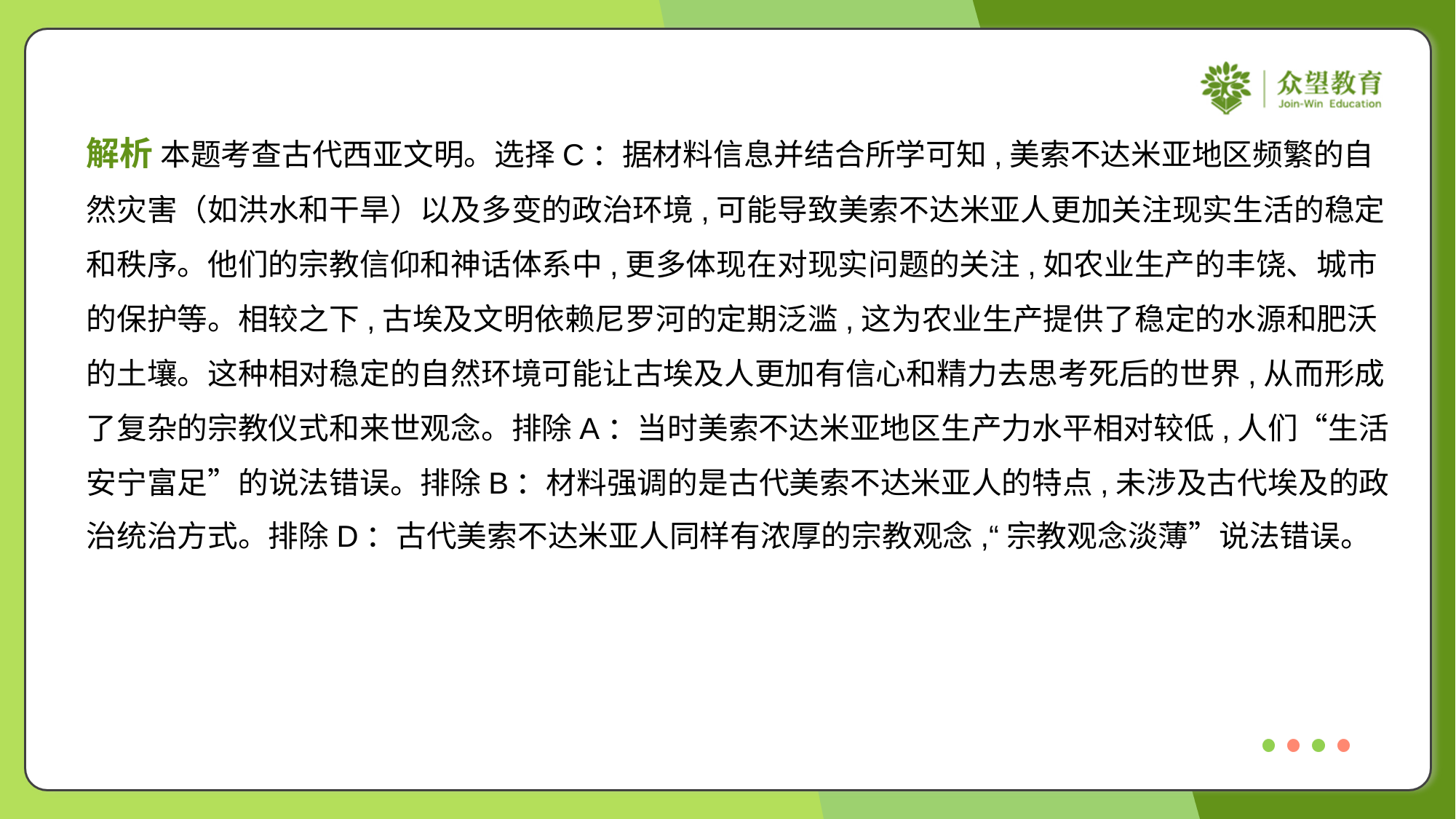

解析 本题考查古代西亚文明。选择C：据材料信息并结合所学可知,美索不达米亚地区频繁的自
然灾害（如洪水和干旱）以及多变的政治环境,可能导致美索不达米亚人更加关注现实生活的稳定
和秩序。他们的宗教信仰和神话体系中,更多体现在对现实问题的关注,如农业生产的丰饶、城市
的保护等。相较之下,古埃及文明依赖尼罗河的定期泛滥,这为农业生产提供了稳定的水源和肥沃
的土壤。这种相对稳定的自然环境可能让古埃及人更加有信心和精力去思考死后的世界,从而形成
了复杂的宗教仪式和来世观念。排除A：当时美索不达米亚地区生产力水平相对较低,人们“生活
安宁富足”的说法错误。排除B：材料强调的是古代美索不达米亚人的特点,未涉及古代埃及的政
治统治方式。排除D：古代美索不达米亚人同样有浓厚的宗教观念,“宗教观念淡薄”说法错误。